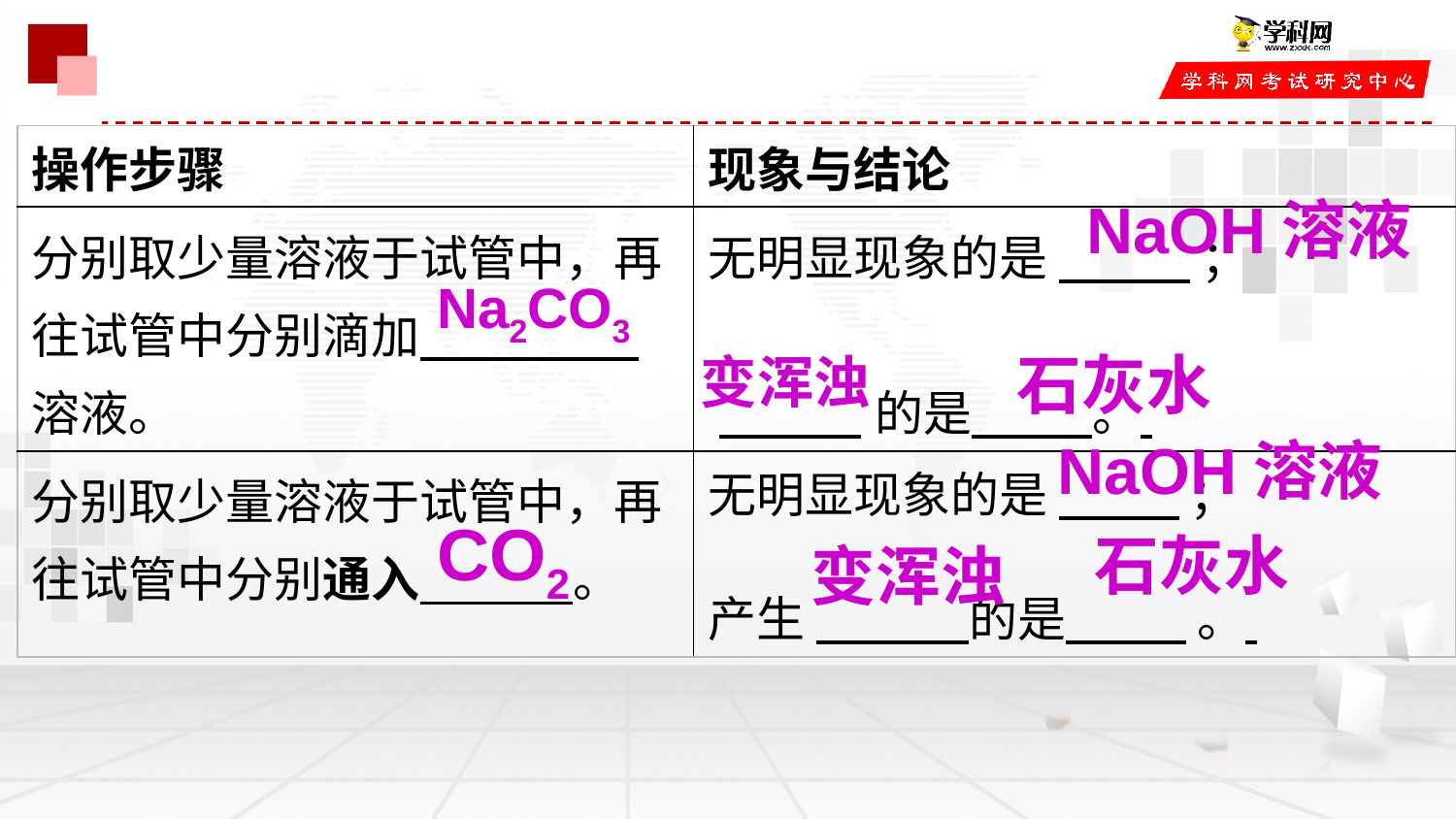

| 操作步骤 | 现象与结论 |
| --- | --- |
| 分别取少量溶液于试管中，再往试管中分别滴加 溶液。 | 无明显现象的是 ； 的是 。 |
| 分别取少量溶液于试管中，再往试管中分别通入 。 | 无明显现象的是 ； 产生 的是 。 |
NaOH溶液
Na2CO3
石灰水
变浑浊
NaOH溶液
CO2
石灰水
变浑浊